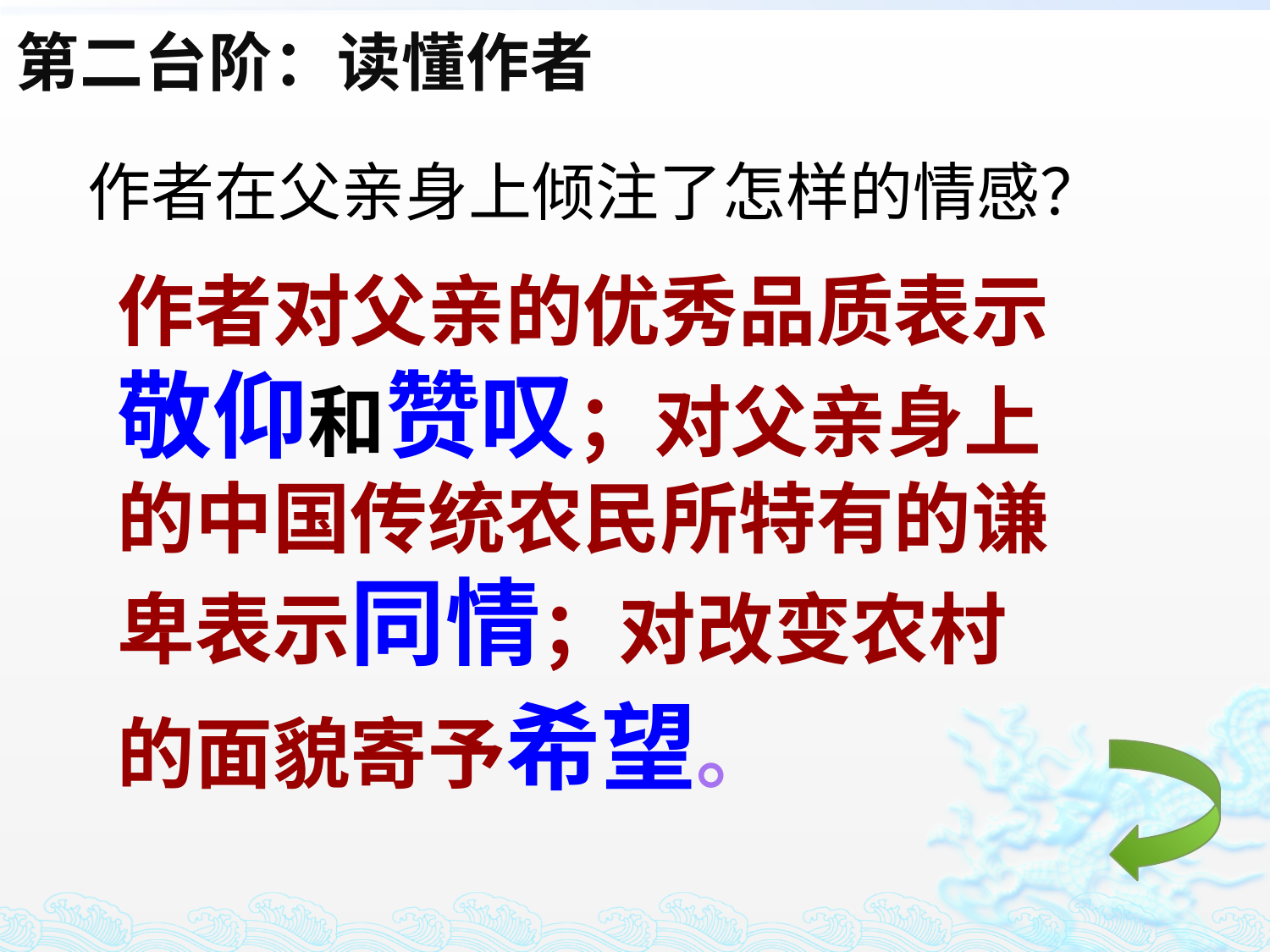

第二台阶：读懂作者
作者在父亲身上倾注了怎样的情感？
作者对父亲的优秀品质表示敬仰和赞叹；对父亲身上的中国传统农民所特有的谦卑表示同情；对改变农村的面貌寄予希望。